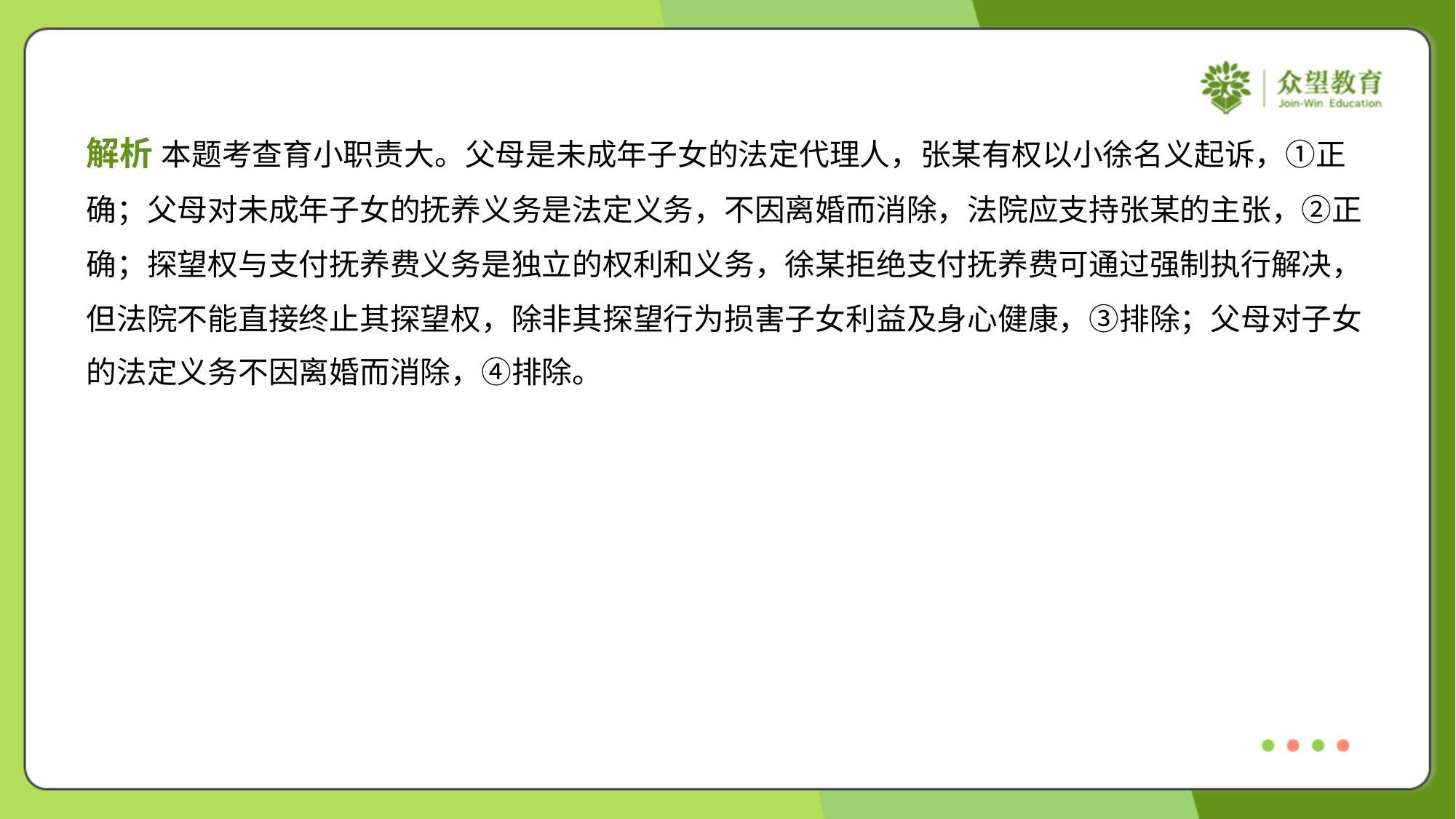

解析 本题考查育小职责大。父母是未成年子女的法定代理人，张某有权以小徐名义起诉，①正
确；父母对未成年子女的抚养义务是法定义务，不因离婚而消除，法院应支持张某的主张，②正
确；探望权与支付抚养费义务是独立的权利和义务，徐某拒绝支付抚养费可通过强制执行解决，
但法院不能直接终止其探望权，除非其探望行为损害子女利益及身心健康，③排除；父母对子女
的法定义务不因离婚而消除，④排除。